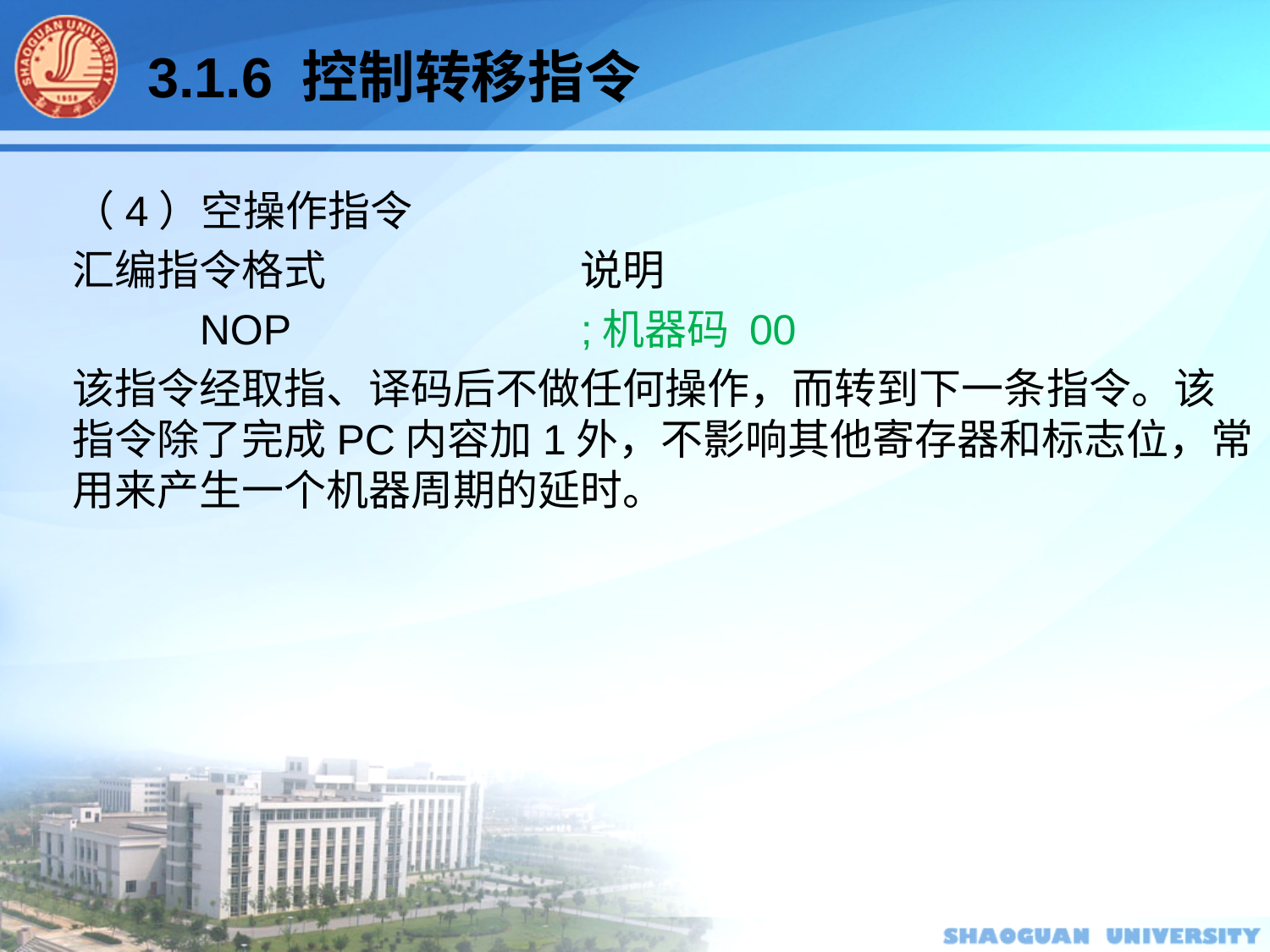

3.1.6 控制转移指令
（4）空操作指令
汇编指令格式		说明
	NOP			;机器码 00
该指令经取指、译码后不做任何操作，而转到下一条指令。该指令除了完成PC内容加1外，不影响其他寄存器和标志位，常用来产生一个机器周期的延时。